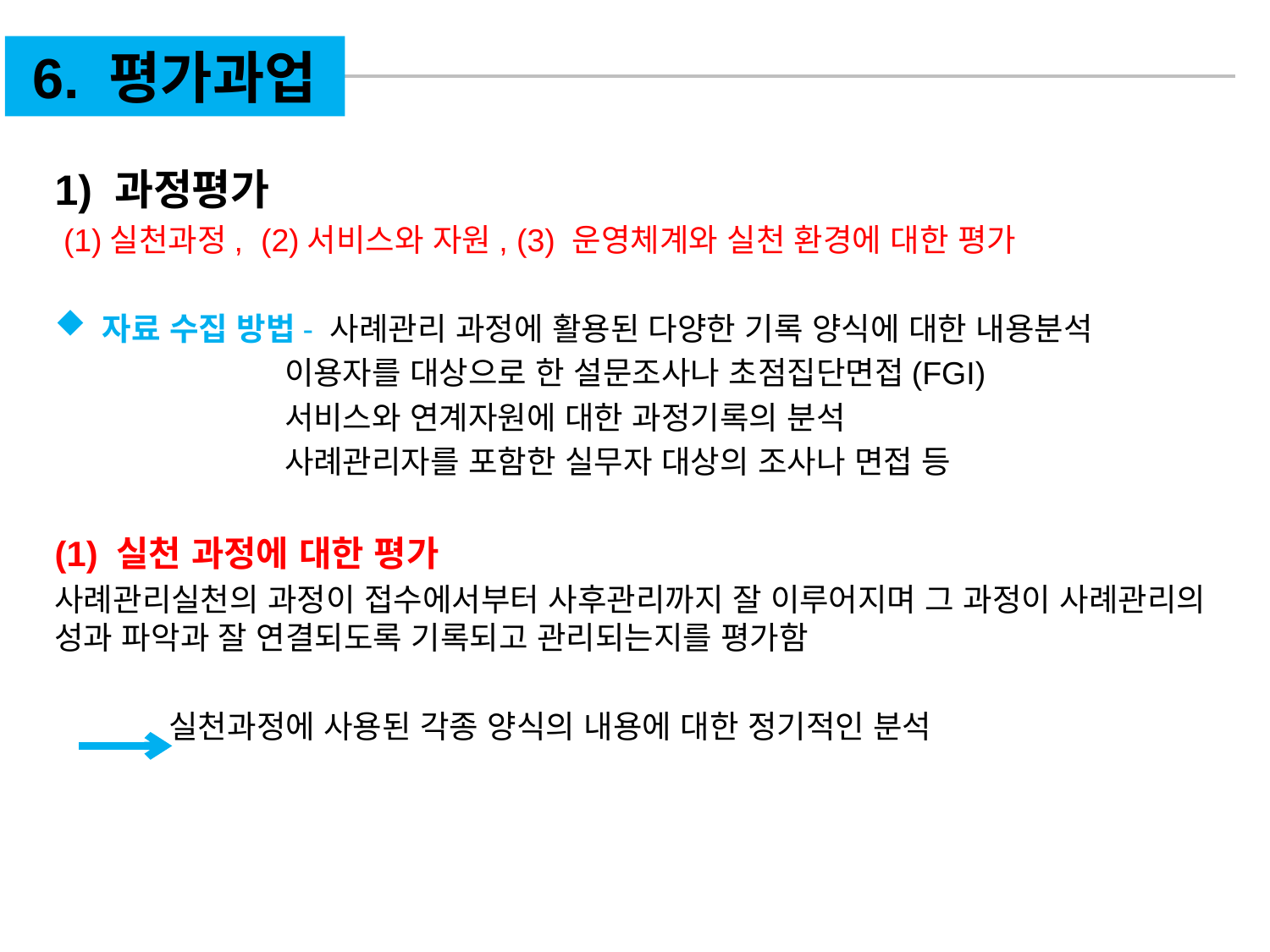

6. 평가과업
1) 과정평가
 (1)실천과정,  (2)서비스와 자원, (3) 운영체계와 실천 환경에 대한 평가

자료 수집 방법- 사례관리 과정에 활용된 다양한 기록 양식에 대한 내용분석
                         이용자를 대상으로 한 설문조사나 초점집단면접(FGI)
                         서비스와 연계자원에 대한 과정기록의 분석
                         사례관리자를 포함한 실무자 대상의 조사나 면접 등

(1) 실천 과정에 대한 평가
사례관리실천의 과정이 접수에서부터 사후관리까지 잘 이루어지며 그 과정이 사례관리의 성과 파악과 잘 연결되도록 기록되고 관리되는지를 평가함

            실천과정에 사용된 각종 양식의 내용에 대한 정기적인 분석